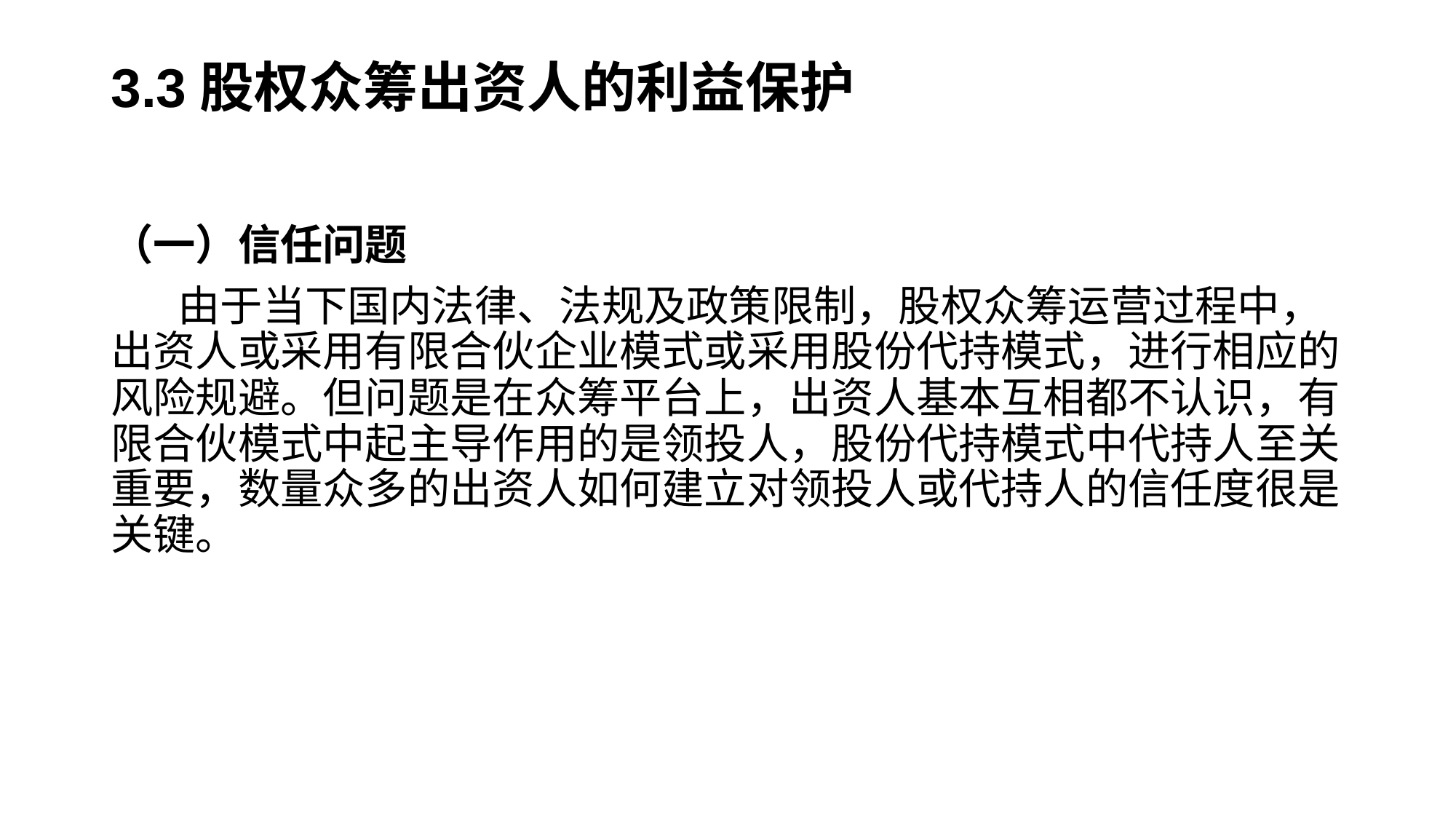

# 3.3股权众筹出资人的利益保护
（一）信任问题
      由于当下国内法律、法规及政策限制，股权众筹运营过程中，出资人或采用有限合伙企业模式或采用股份代持模式，进行相应的风险规避。但问题是在众筹平台上，出资人基本互相都不认识，有限合伙模式中起主导作用的是领投人，股份代持模式中代持人至关重要，数量众多的出资人如何建立对领投人或代持人的信任度很是关键。